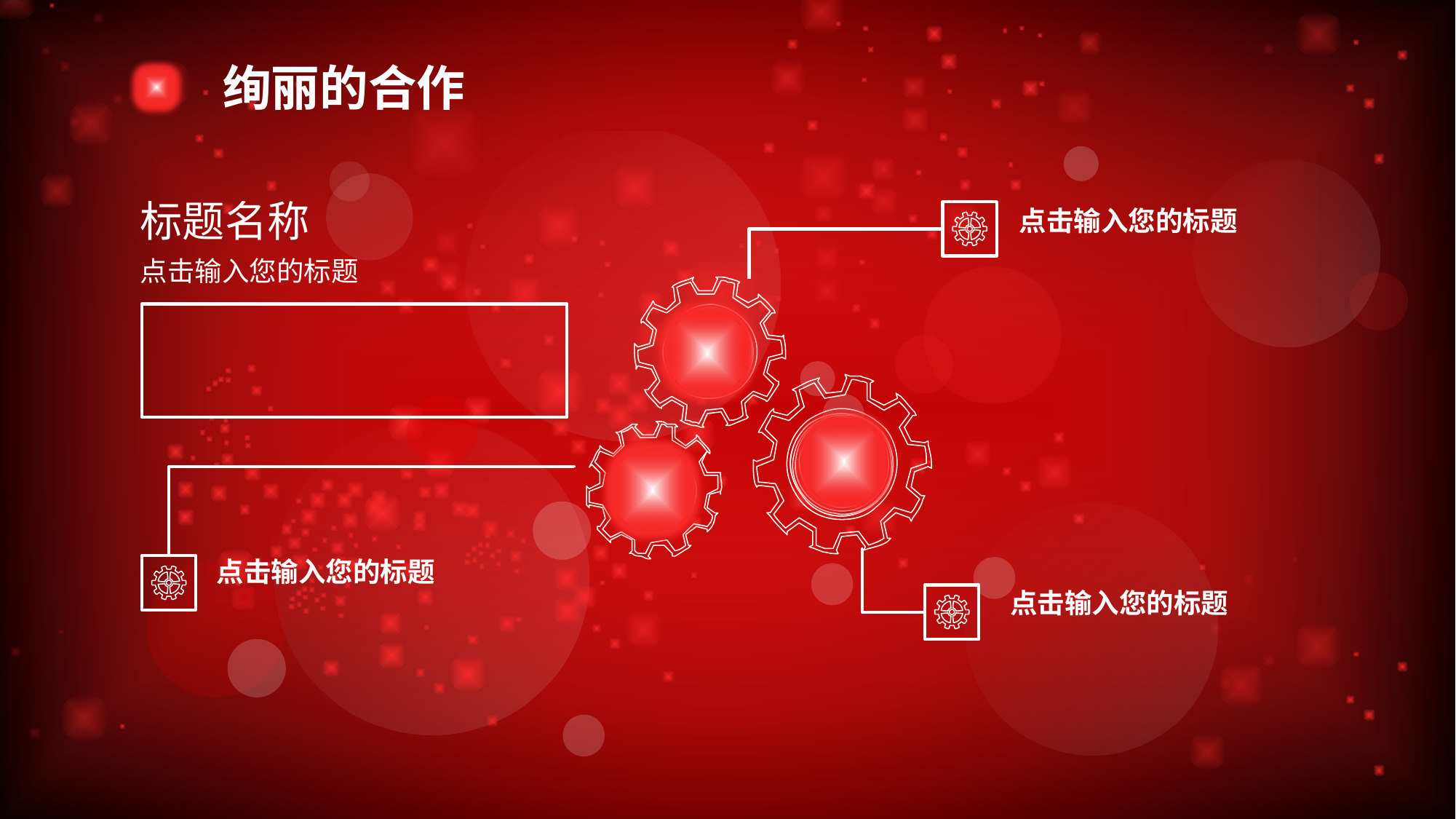

绚丽的合作

标题名称
点击输入您的标题

点击输入您的标题

点击输入您的标题

点击输入您的标题